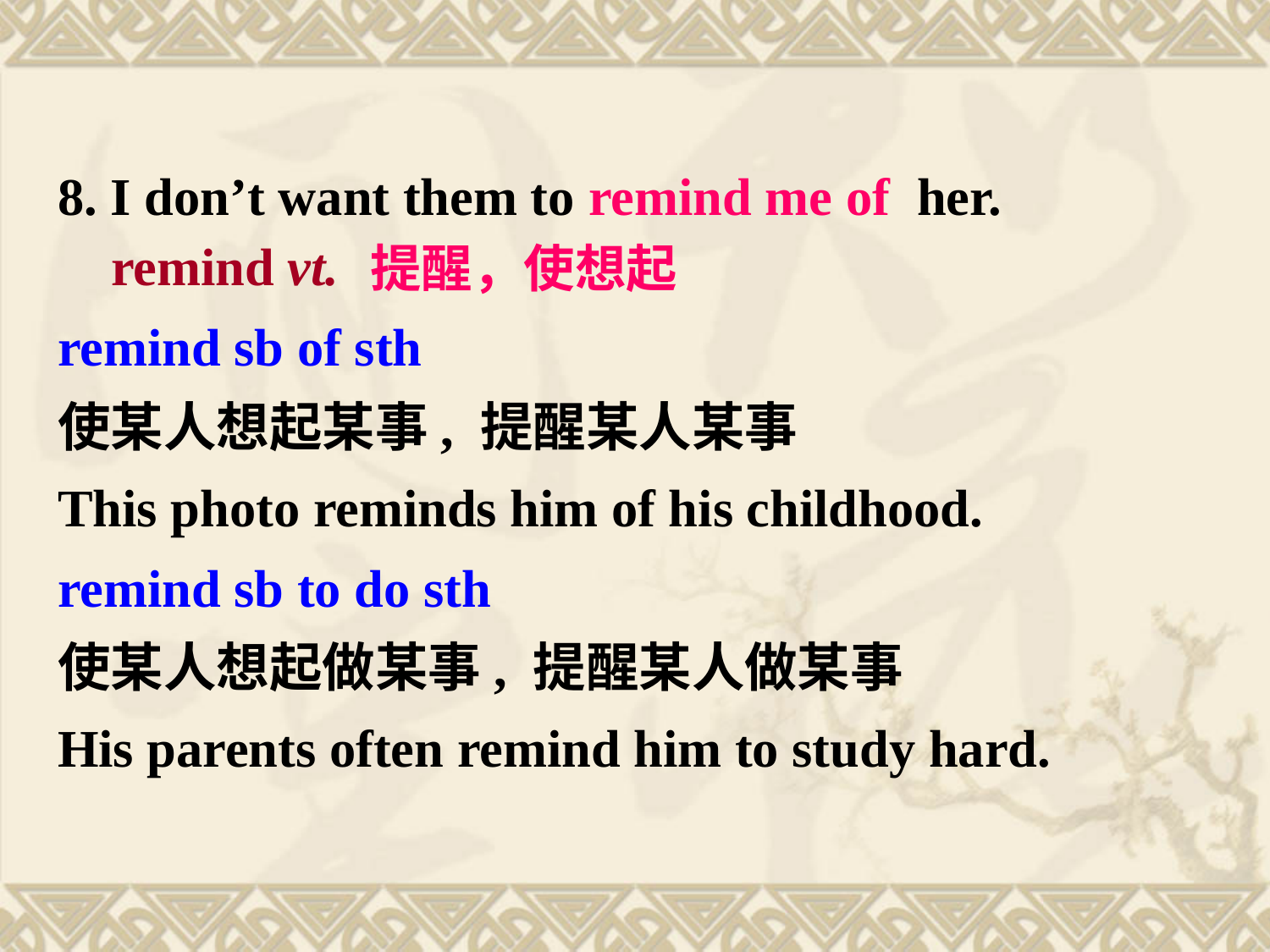

8. I don’t want them to remind me of  her.
    remind vt.
remind sb of sth
使某人想起某事, 提醒某人某事
This photo reminds him of his childhood.
remind sb to do sth
使某人想起做某事, 提醒某人做某事
His parents often remind him to study hard.

提醒，使想起